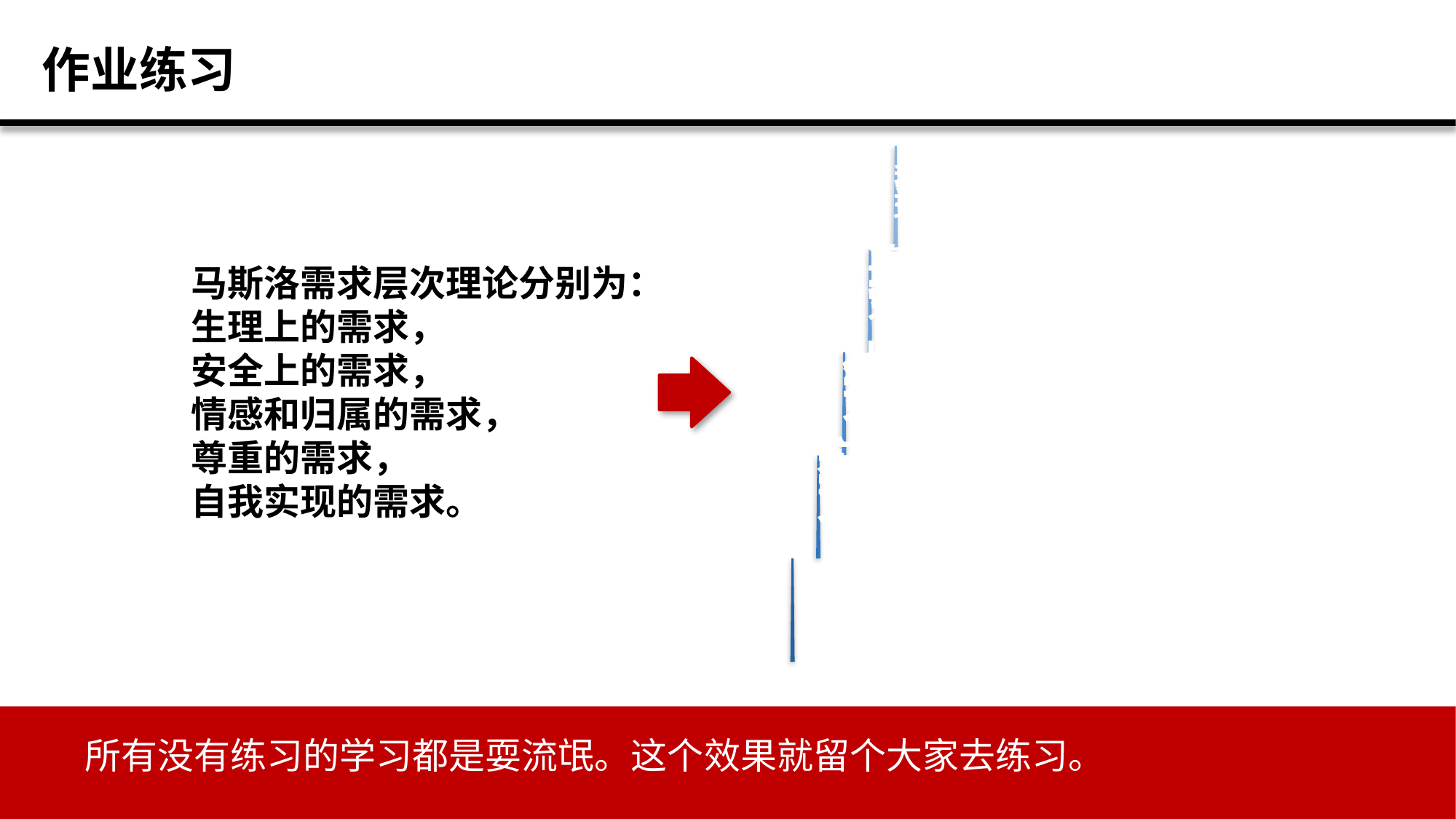

作业练习
自我
实现
尊重需求
安全需求
社会需求
马斯洛需求层次理论分别为：
生理上的需求，
安全上的需求，
情感和归属的需求，
尊重的需求，
自我实现的需求。

        所有没有练习的学习都是耍流氓。这个效果就留个大家去练习。